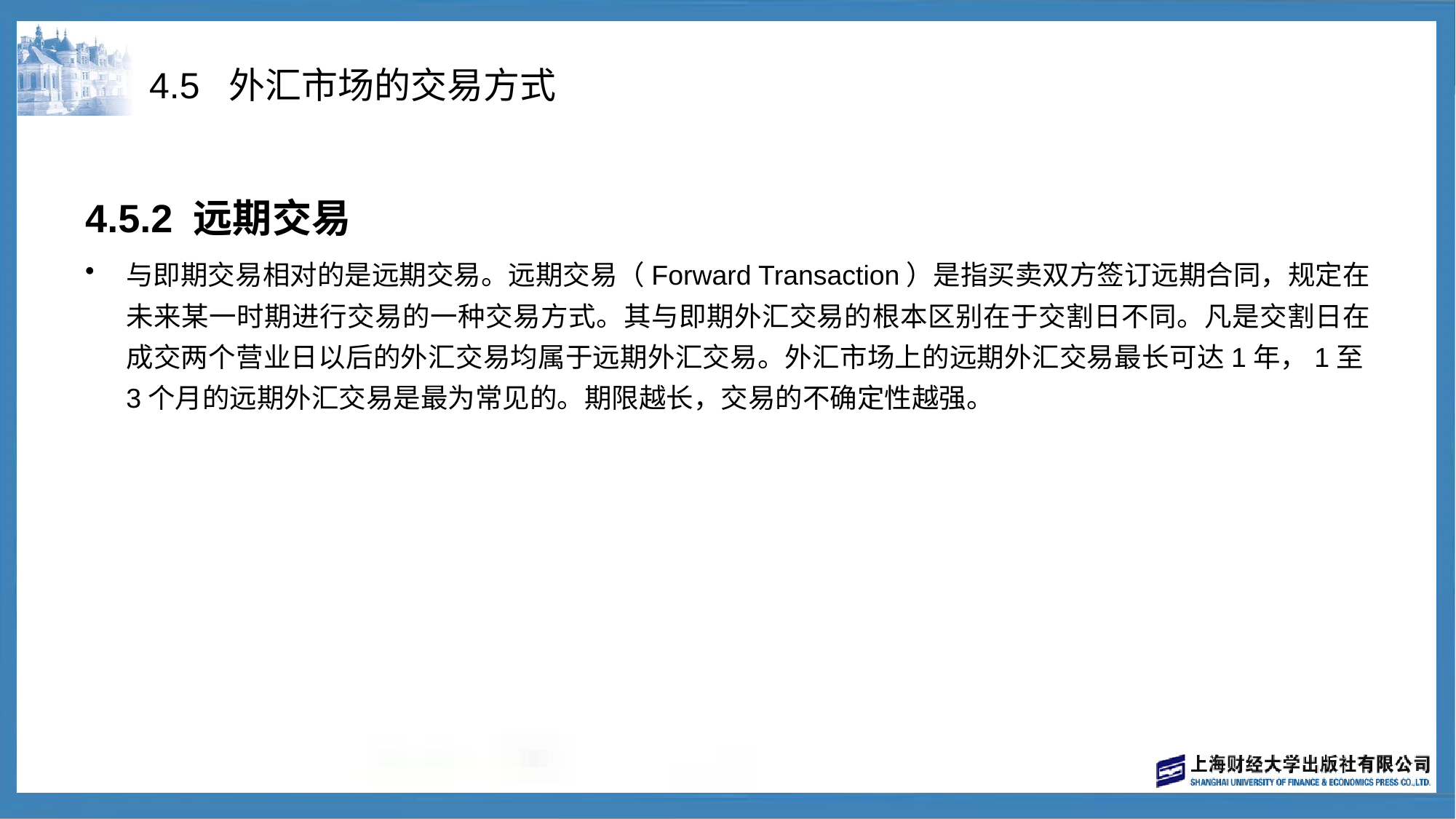

# 4.5  外汇市场的交易方式
4.5.2 远期交易
与即期交易相对的是远期交易。远期交易（Forward Transaction）是指买卖双方签订远期合同，规定在未来某一时期进行交易的一种交易方式。其与即期外汇交易的根本区别在于交割日不同。凡是交割日在成交两个营业日以后的外汇交易均属于远期外汇交易。外汇市场上的远期外汇交易最长可达1年，1至3个月的远期外汇交易是最为常见的。期限越长，交易的不确定性越强。